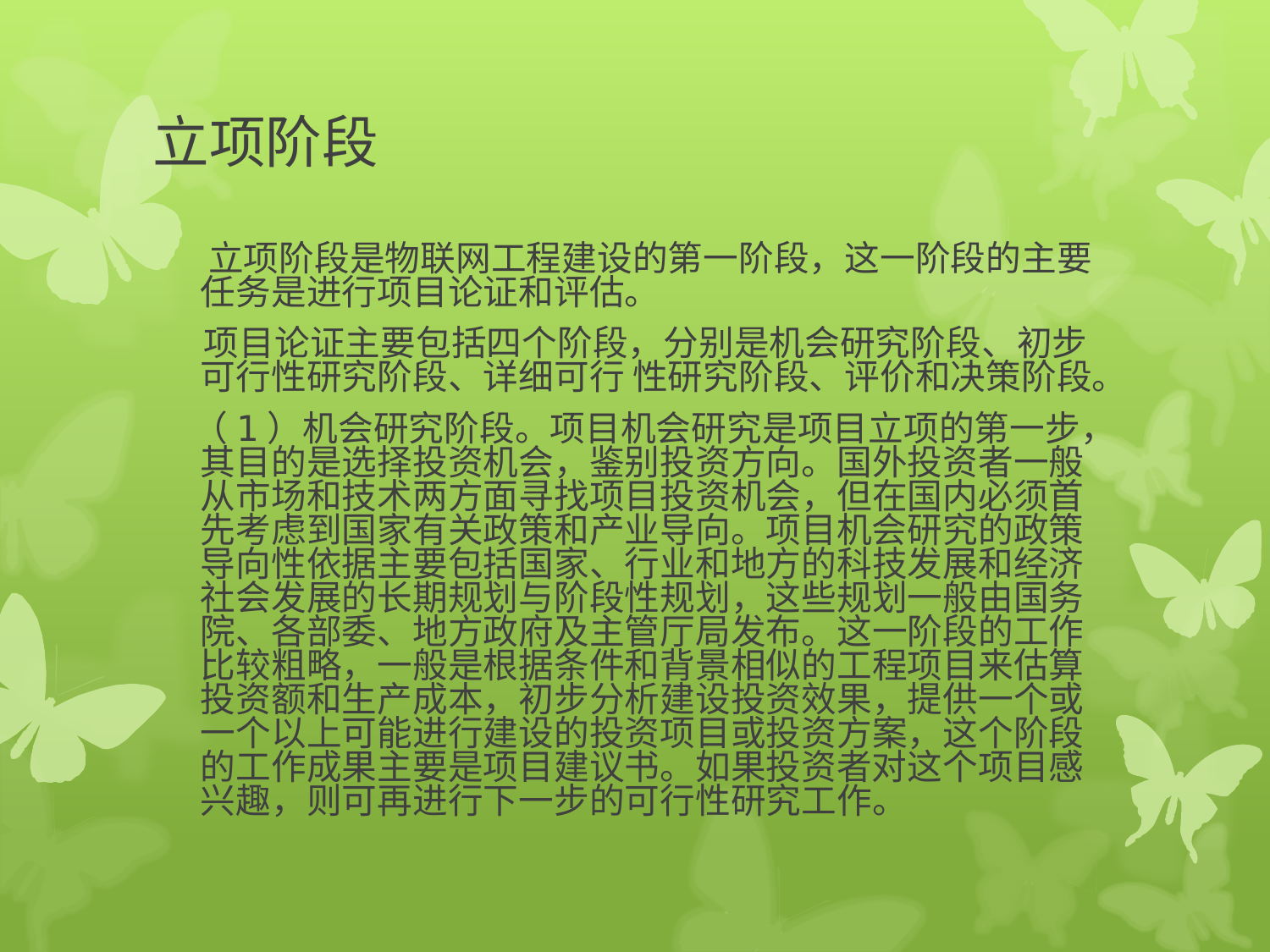

# 立项阶段
      立项阶段是物联网工程建设的第一阶段，这一阶段的主要任务是进行项目论证和评估。
　  项目论证主要包括四个阶段，分别是机会研究阶段、初步可行性研究阶段、详细可行 性研究阶段、评价和决策阶段。
    （1）机会研究阶段。项目机会研究是项目立项的第一步，其目的是选择投资机会，鉴别投资方向。国外投资者一般从市场和技术两方面寻找项目投资机会，但在国内必须首先考虑到国家有关政策和产业导向。项目机会研究的政策导向性依据主要包括国家、行业和地方的科技发展和经济社会发展的长期规划与阶段性规划，这些规划一般由国务院、各部委、地方政府及主管厅局发布。这一阶段的工作比较粗略，一般是根据条件和背景相似的工程项目来估算投资额和生产成本，初步分析建设投资效果，提供一个或一个以上可能进行建设的投资项目或投资方案，这个阶段的工作成果主要是项目建议书。如果投资者对这个项目感兴趣，则可再进行下一步的可行性研究工作。